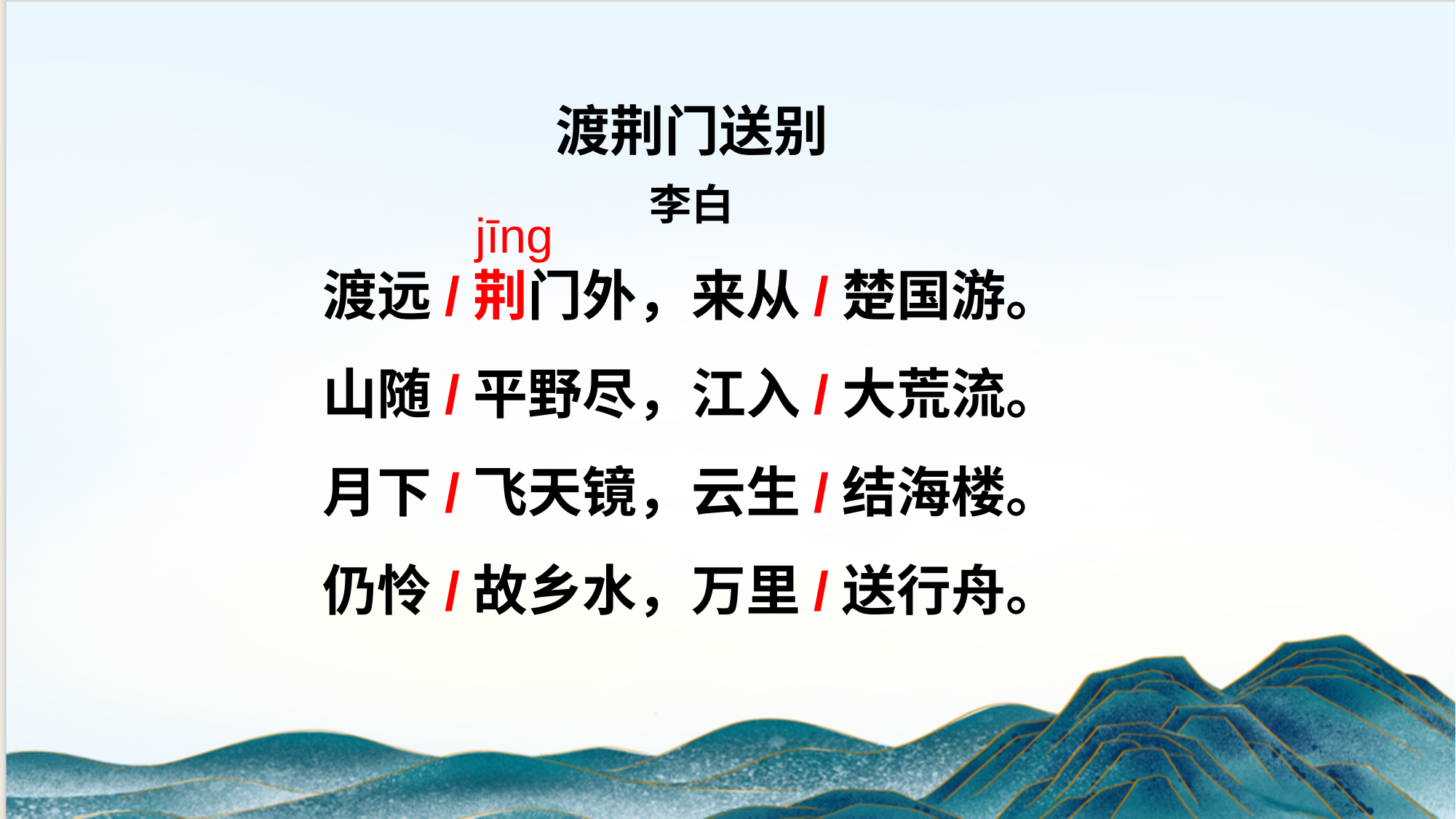

渡荆门送别
李白
渡远/荆门外，来从/楚国游。
山随/平野尽，江入/大荒流。
月下/飞天镜，云生/结海楼。
仍怜/故乡水，万里/送行舟。
jīnɡ